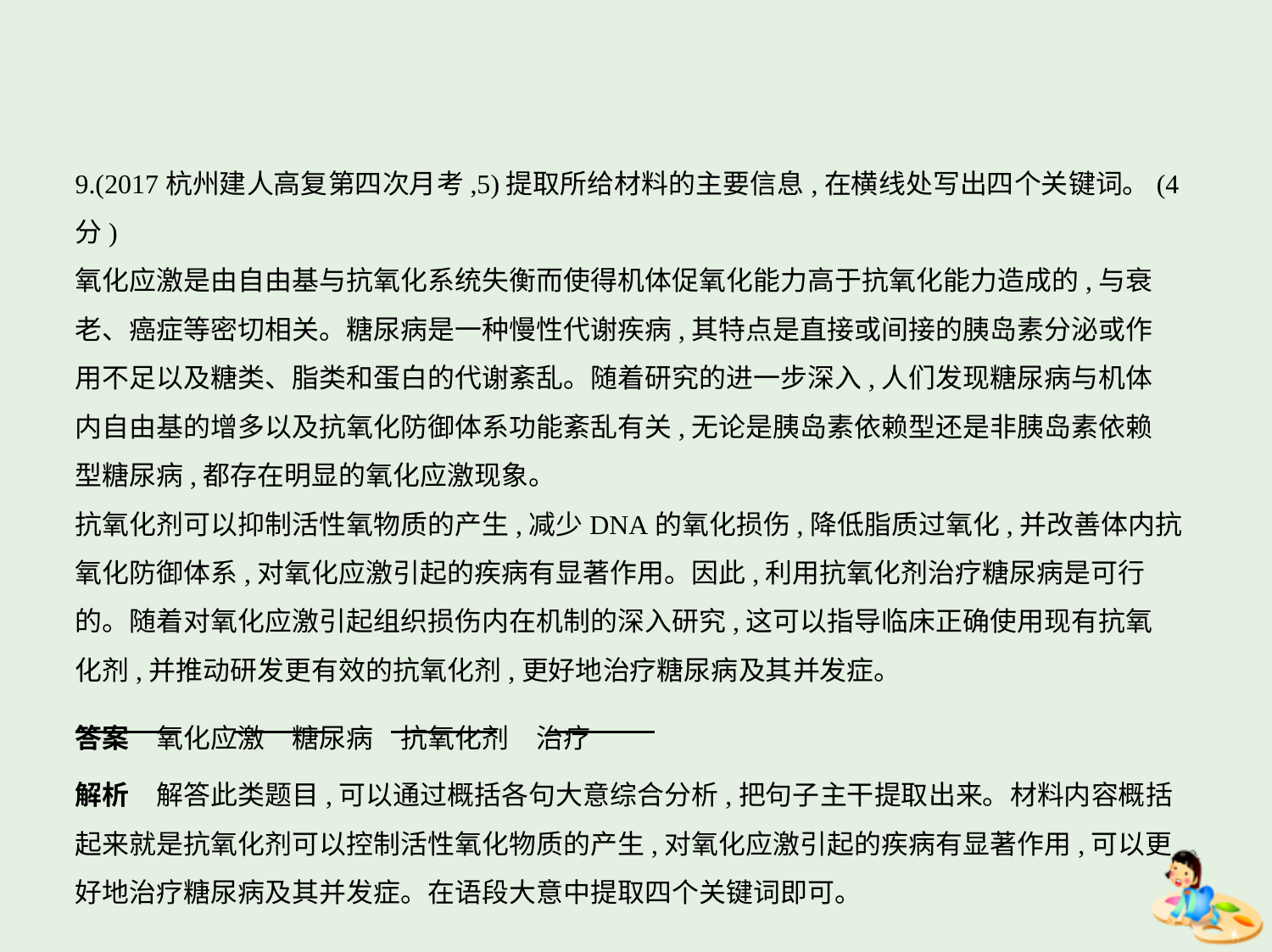

9.(2017杭州建人高复第四次月考,5)提取所给材料的主要信息,在横线处写出四个关键词。(4分)
氧化应激是由自由基与抗氧化系统失衡而使得机体促氧化能力高于抗氧化能力造成的,与衰
老、癌症等密切相关。糖尿病是一种慢性代谢疾病,其特点是直接或间接的胰岛素分泌或作
用不足以及糖类、脂类和蛋白的代谢紊乱。随着研究的进一步深入,人们发现糖尿病与机体
内自由基的增多以及抗氧化防御体系功能紊乱有关,无论是胰岛素依赖型还是非胰岛素依赖
型糖尿病,都存在明显的氧化应激现象。
抗氧化剂可以抑制活性氧物质的产生,减少DNA的氧化损伤,降低脂质过氧化,并改善体内抗
氧化防御体系,对氧化应激引起的疾病有显著作用。因此,利用抗氧化剂治疗糖尿病是可行
的。随着对氧化应激引起组织损伤内在机制的深入研究,这可以指导临床正确使用现有抗氧
化剂,并推动研发更有效的抗氧化剂,更好地治疗糖尿病及其并发症。

答案　氧化应激　糖尿病　抗氧化剂　治疗
解析　解答此类题目,可以通过概括各句大意综合分析,把句子主干提取出来。材料内容概括
起来就是抗氧化剂可以控制活性氧化物质的产生,对氧化应激引起的疾病有显著作用,可以更
好地治疗糖尿病及其并发症。在语段大意中提取四个关键词即可。